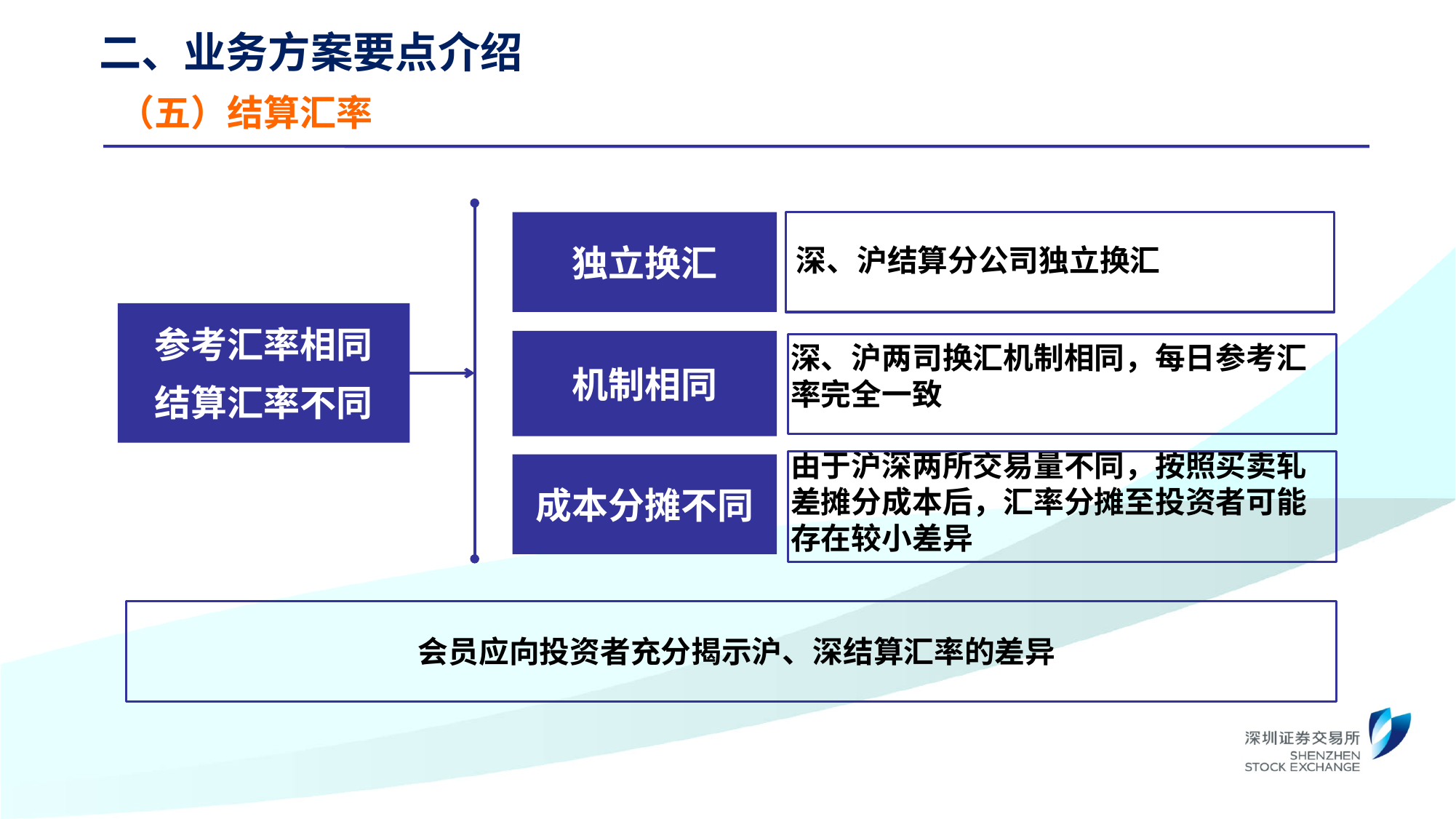

二、业务方案要点介绍
（五）结算汇率

独立换汇
深、沪结算分公司独立换汇
参考汇率相同

结算汇率不同
机制相同
深、沪两司换汇机制相同，每日参考汇率完全一致
由于沪深两所交易量不同，按照买卖轧差摊分成本后，汇率分摊至投资者可能存在较小差异
成本分摊不同

会员应向投资者充分揭示沪、深结算汇率的差异